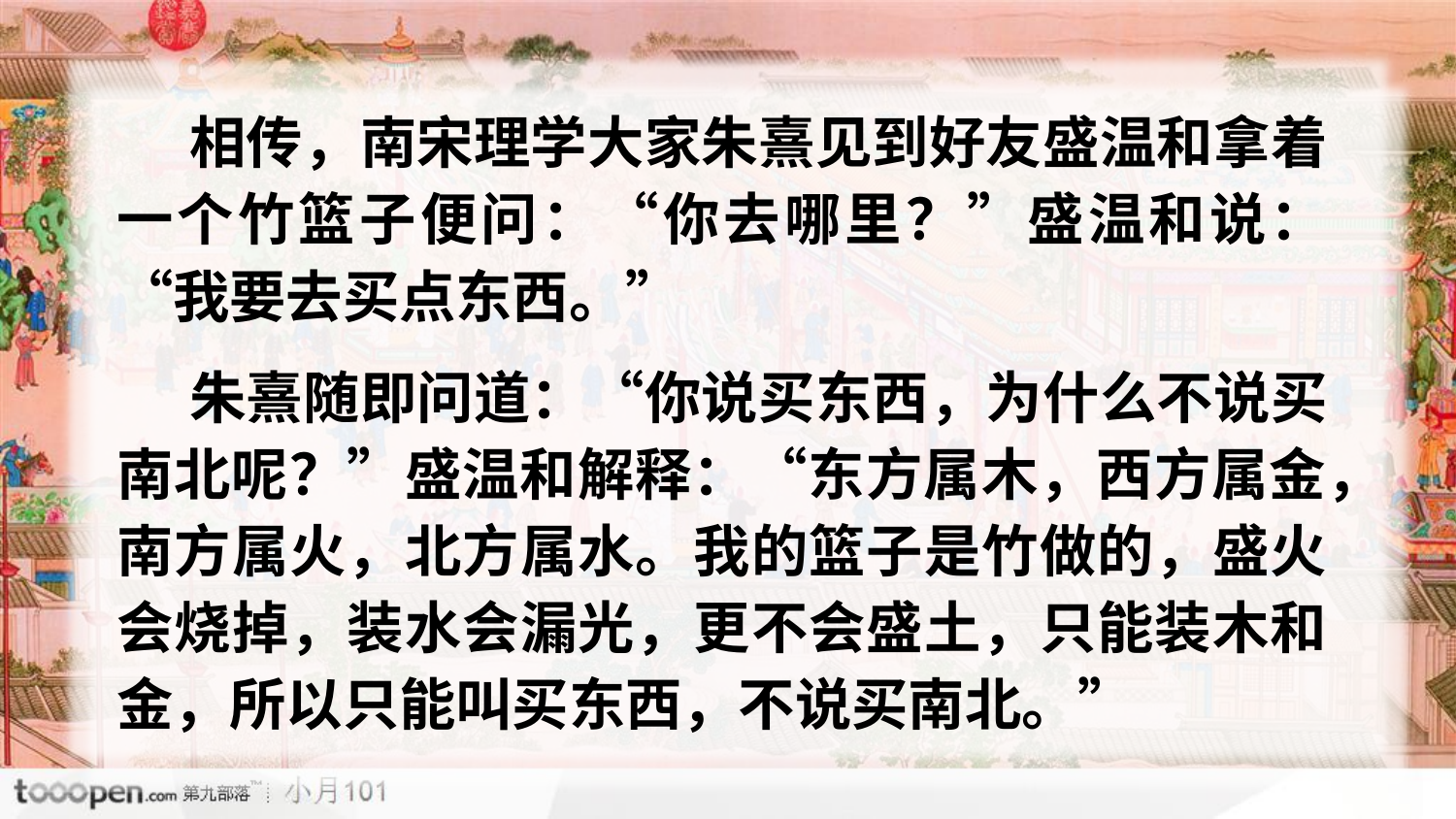

相传，南宋理学大家朱熹见到好友盛温和拿着一个竹篮子便问：“你去哪里？”盛温和说：“我要去买点东西。”
朱熹随即问道：“你说买东西，为什么不说买南北呢？”盛温和解释：“东方属木，西方属金，南方属火，北方属水。我的篮子是竹做的，盛火会烧掉，装水会漏光，更不会盛土，只能装木和金，所以只能叫买东西，不说买南北。”